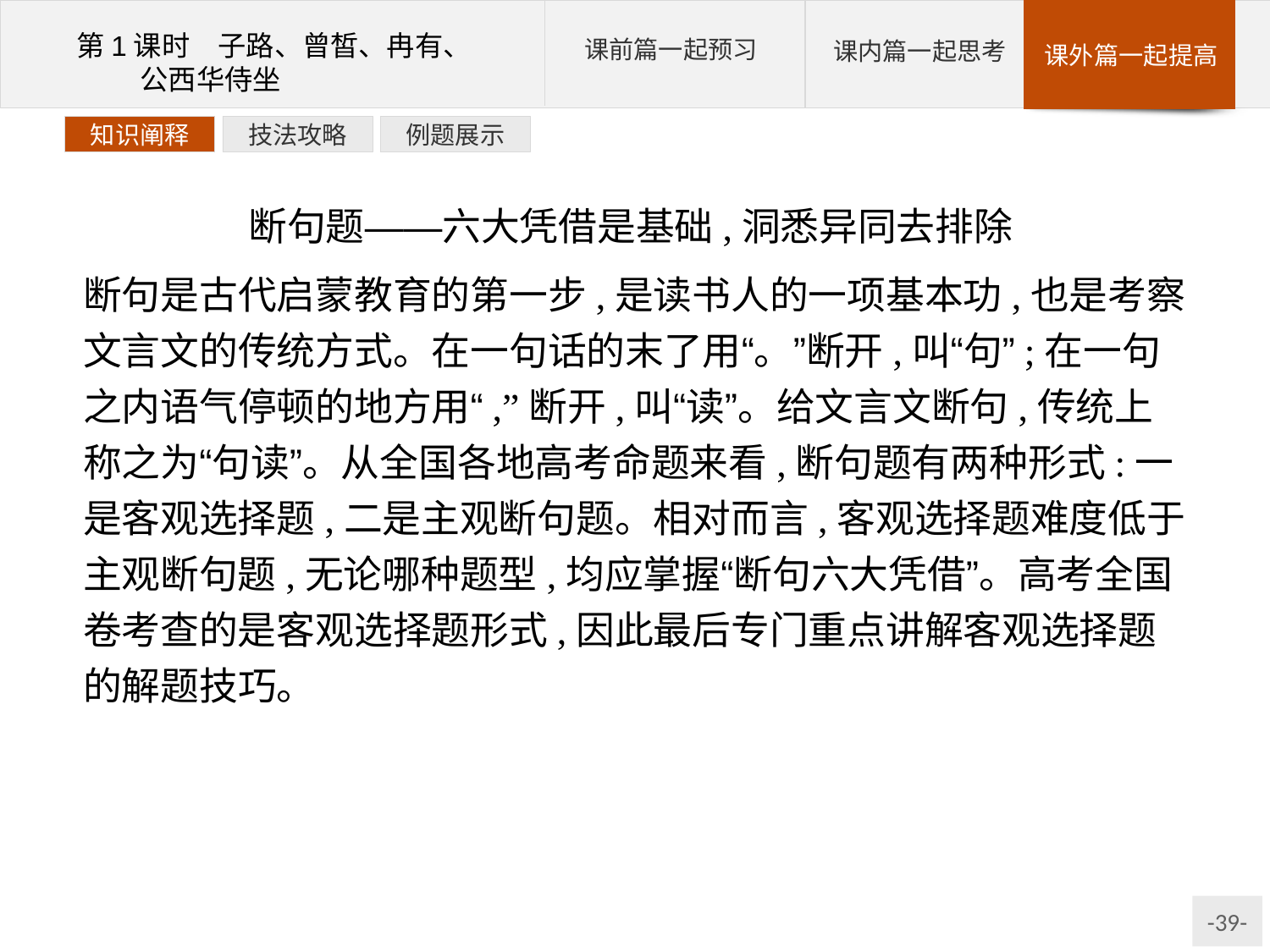

例题展示
技法攻略
知识阐释
断句题——六大凭借是基础,洞悉异同去排除
断句是古代启蒙教育的第一步,是读书人的一项基本功,也是考察文言文的传统方式。在一句话的末了用“。”断开,叫“句”;在一句之内语气停顿的地方用“,”断开,叫“读”。给文言文断句,传统上称之为“句读”。从全国各地高考命题来看,断句题有两种形式:一是客观选择题,二是主观断句题。相对而言,客观选择题难度低于主观断句题,无论哪种题型,均应掌握“断句六大凭借”。高考全国卷考查的是客观选择题形式,因此最后专门重点讲解客观选择题的解题技巧。